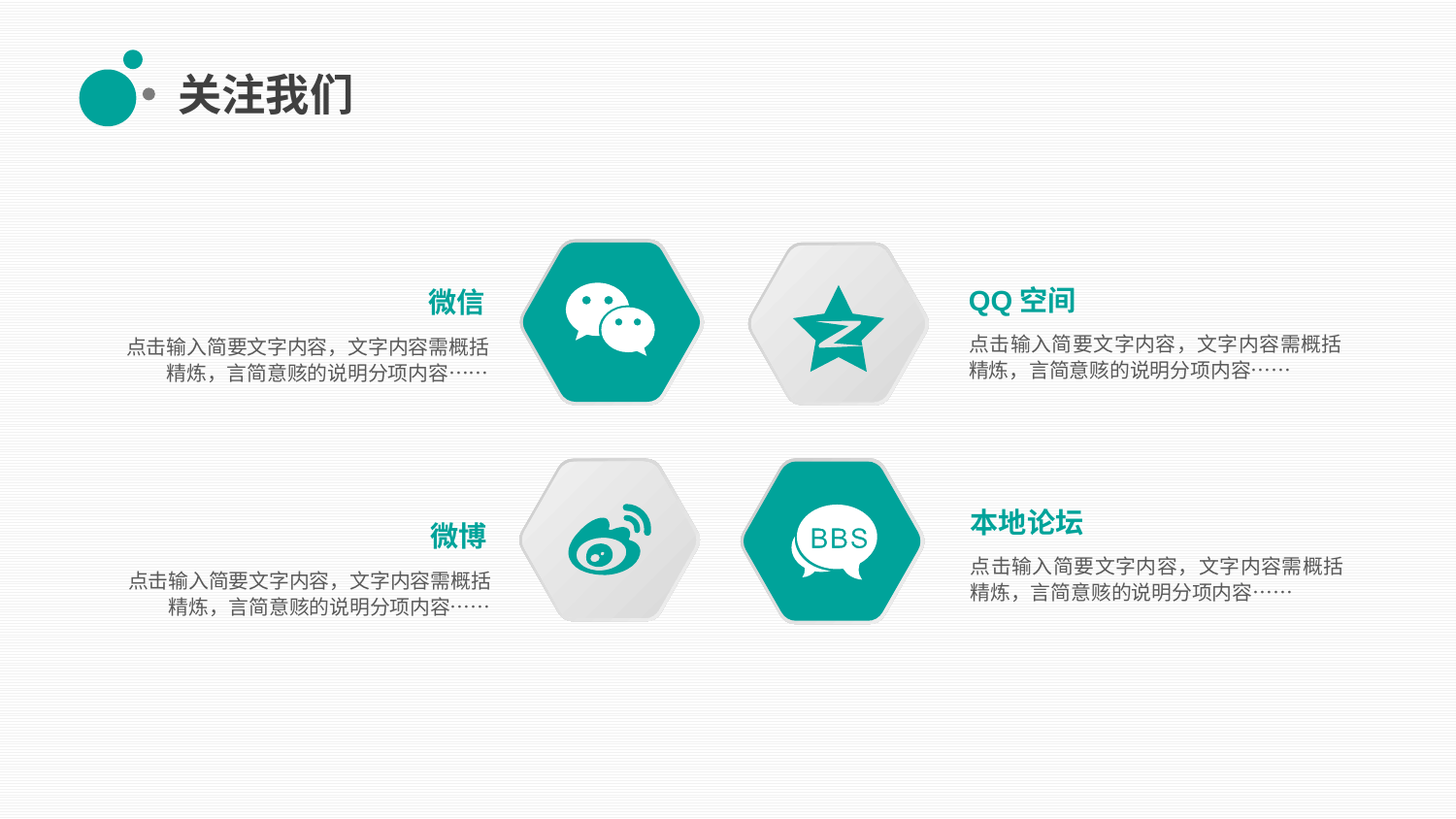

关注我们

QQ空间
微信
点击输入简要文字内容，文字内容需概括精炼，言简意赅的说明分项内容……
点击输入简要文字内容，文字内容需概括精炼，言简意赅的说明分项内容……

本地论坛
微博
点击输入简要文字内容，文字内容需概括精炼，言简意赅的说明分项内容……
点击输入简要文字内容，文字内容需概括精炼，言简意赅的说明分项内容……